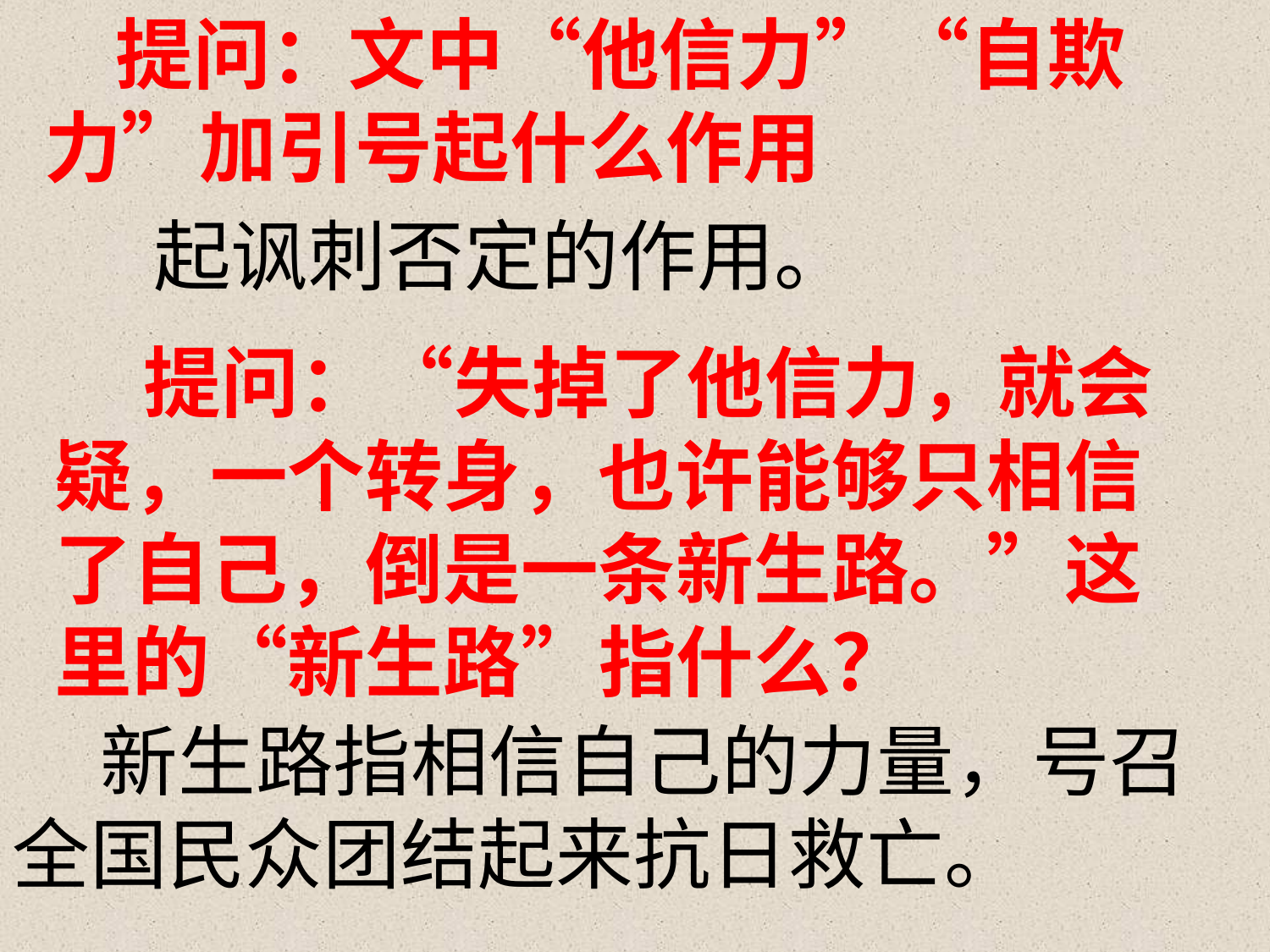

提问：文中“他信力”“自欺力”加引号起什么作用
    起讽刺否定的作用。
    提问：“失掉了他信力，就会疑，一个转身，也许能够只相信了自己，倒是一条新生路。”这里的“新生路”指什么？
    新生路指相信自己的力量，号召全国民众团结起来抗日救亡。